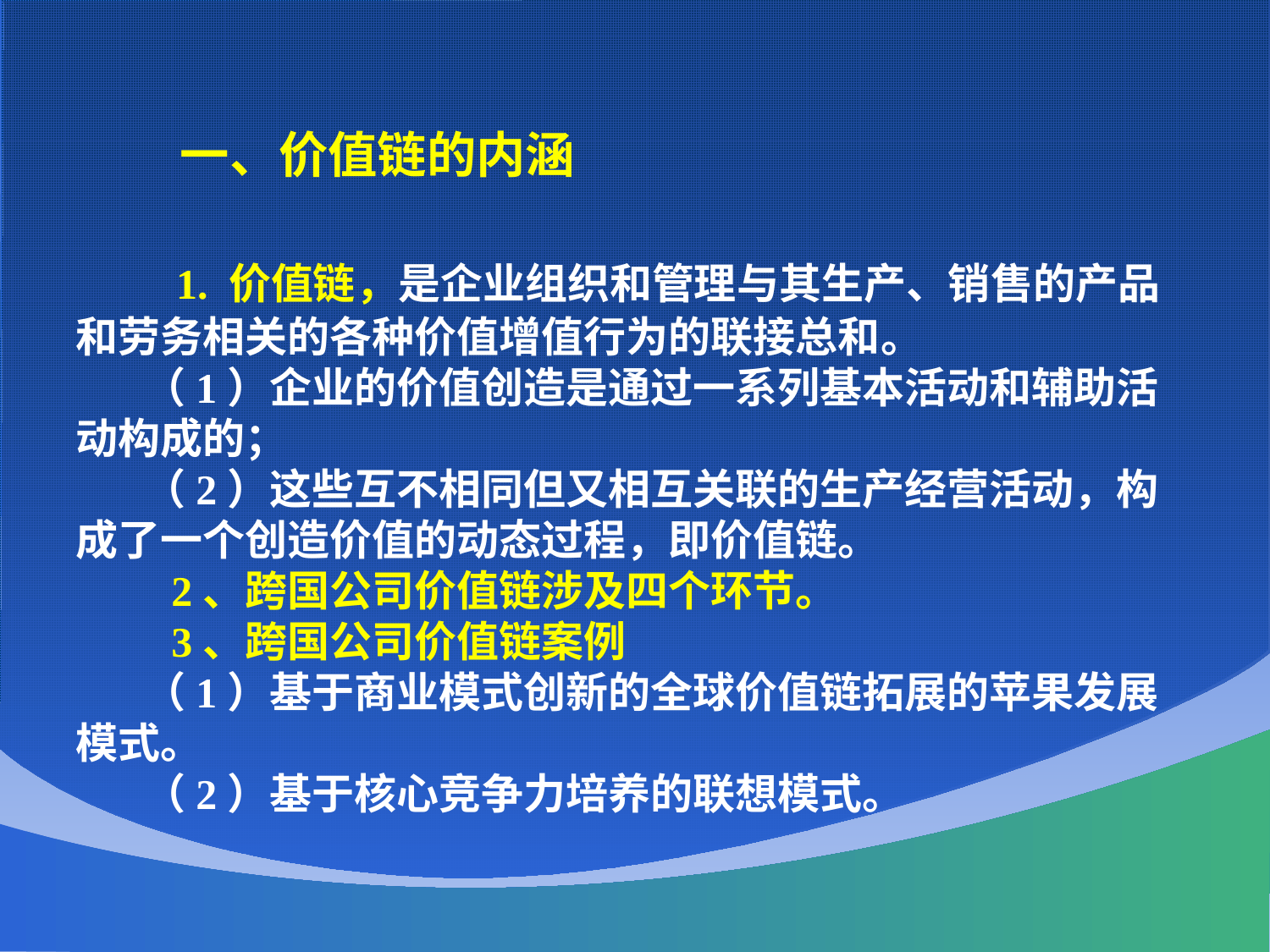

一、价值链的内涵

        1. 价值链，是企业组织和管理与其生产、销售的产品和劳务相关的各种价值增值行为的联接总和。
      （1）企业的价值创造是通过一系列基本活动和辅助活动构成的；
      （2）这些互不相同但又相互关联的生产经营活动，构成了一个创造价值的动态过程，即价值链。
         2、跨国公司价值链涉及四个环节。
         3、跨国公司价值链案例
      （1）基于商业模式创新的全球价值链拓展的苹果发展模式。
      （2）基于核心竞争力培养的联想模式。